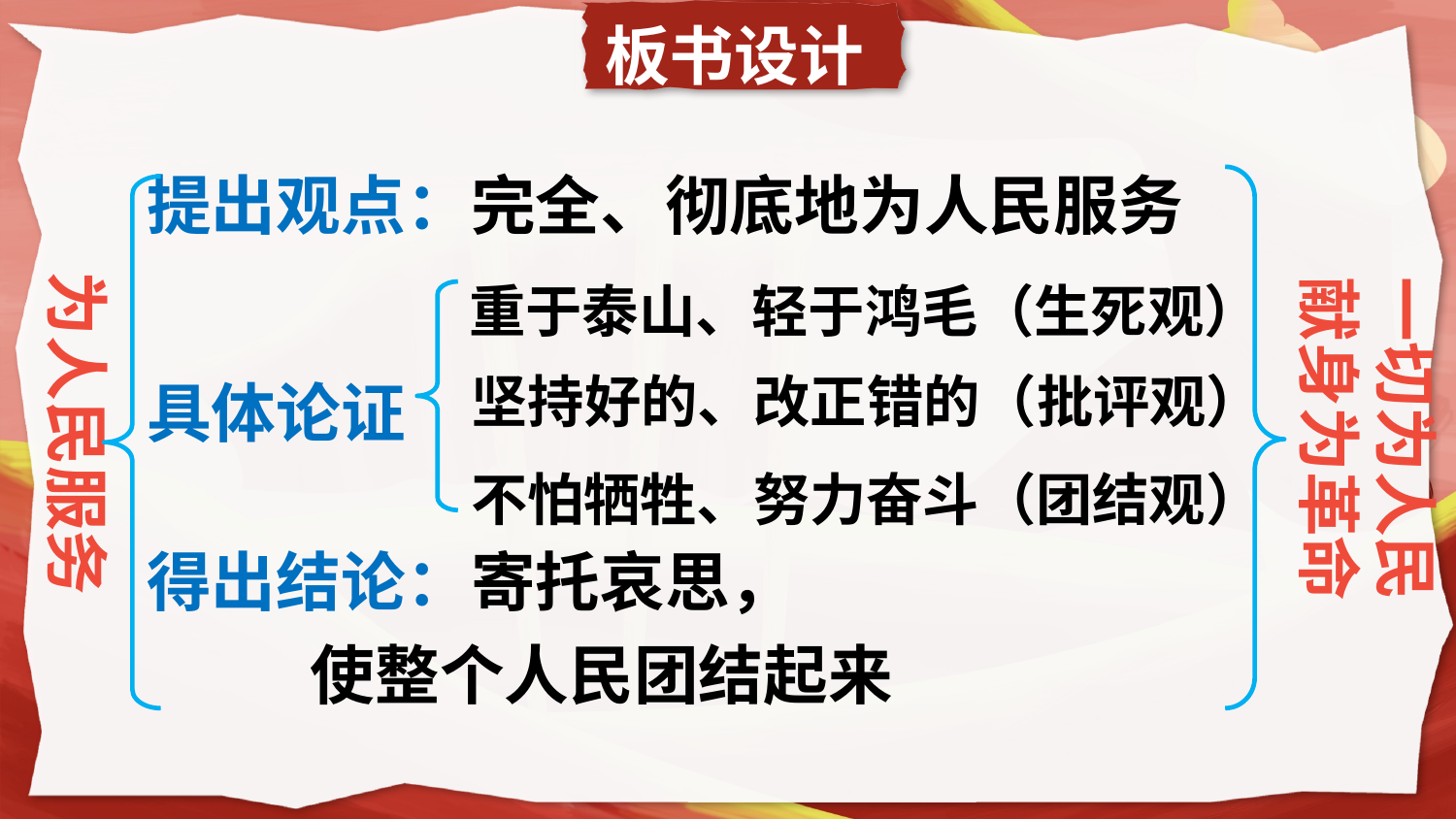

板书设计
提出观点：完全、彻底地为人民服务

一切为人民
献身为革命
为人民服务
重于泰山、轻于鸿毛（生死观）

坚持好的、改正错的（批评观）
具体论证
不怕牺牲、努力奋斗（团结观）
得出结论：寄托哀思，
          使整个人民团结起来